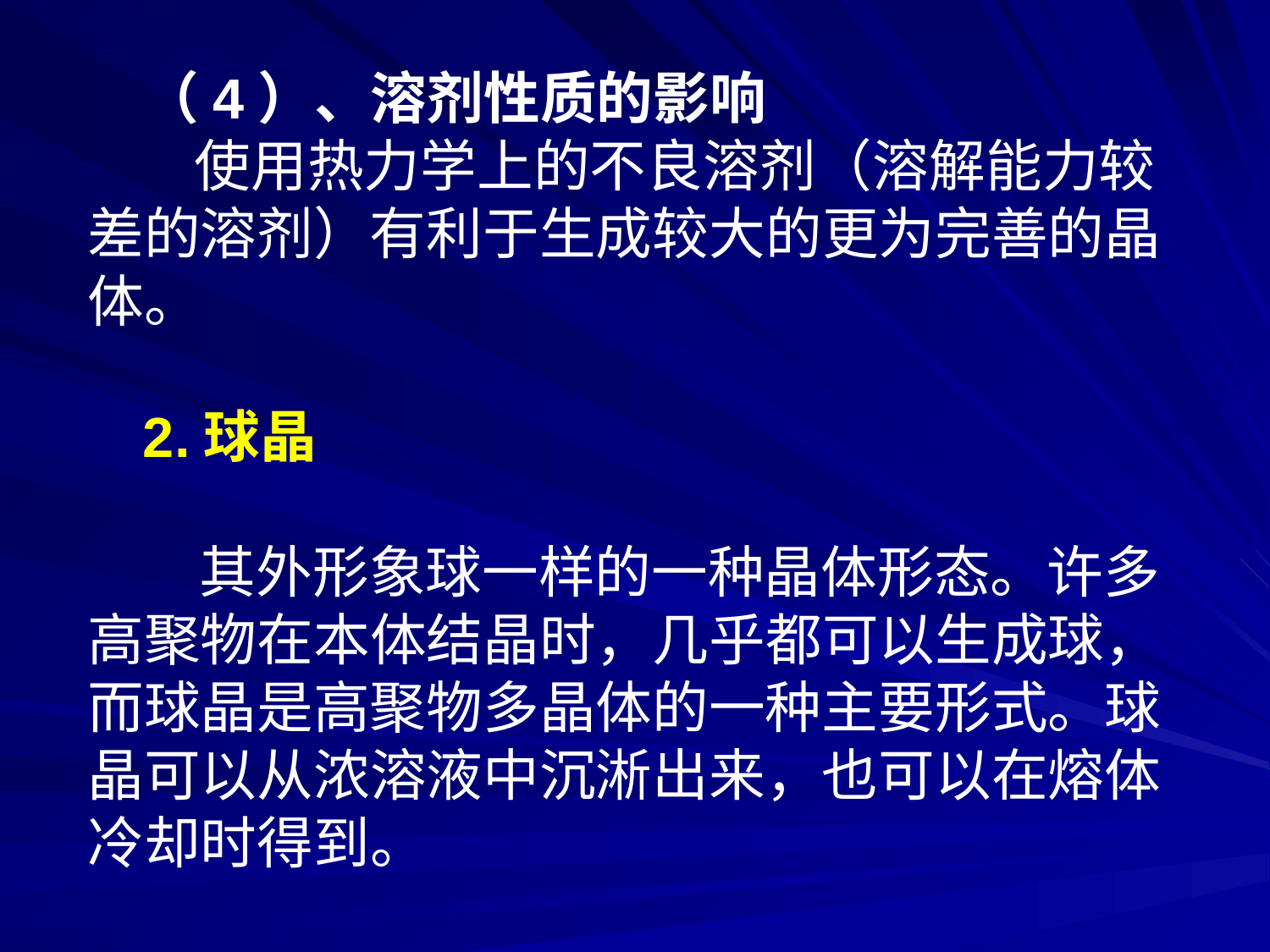

（4）、溶剂性质的影响
   使用热力学上的不良溶剂（溶解能力较差的溶剂）有利于生成较大的更为完善的晶体。

2.球晶

　其外形象球一样的一种晶体形态。许多高聚物在本体结晶时，几乎都可以生成球，而球晶是高聚物多晶体的一种主要形式。球晶可以从浓溶液中沉淅出来，也可以在熔体冷却时得到。